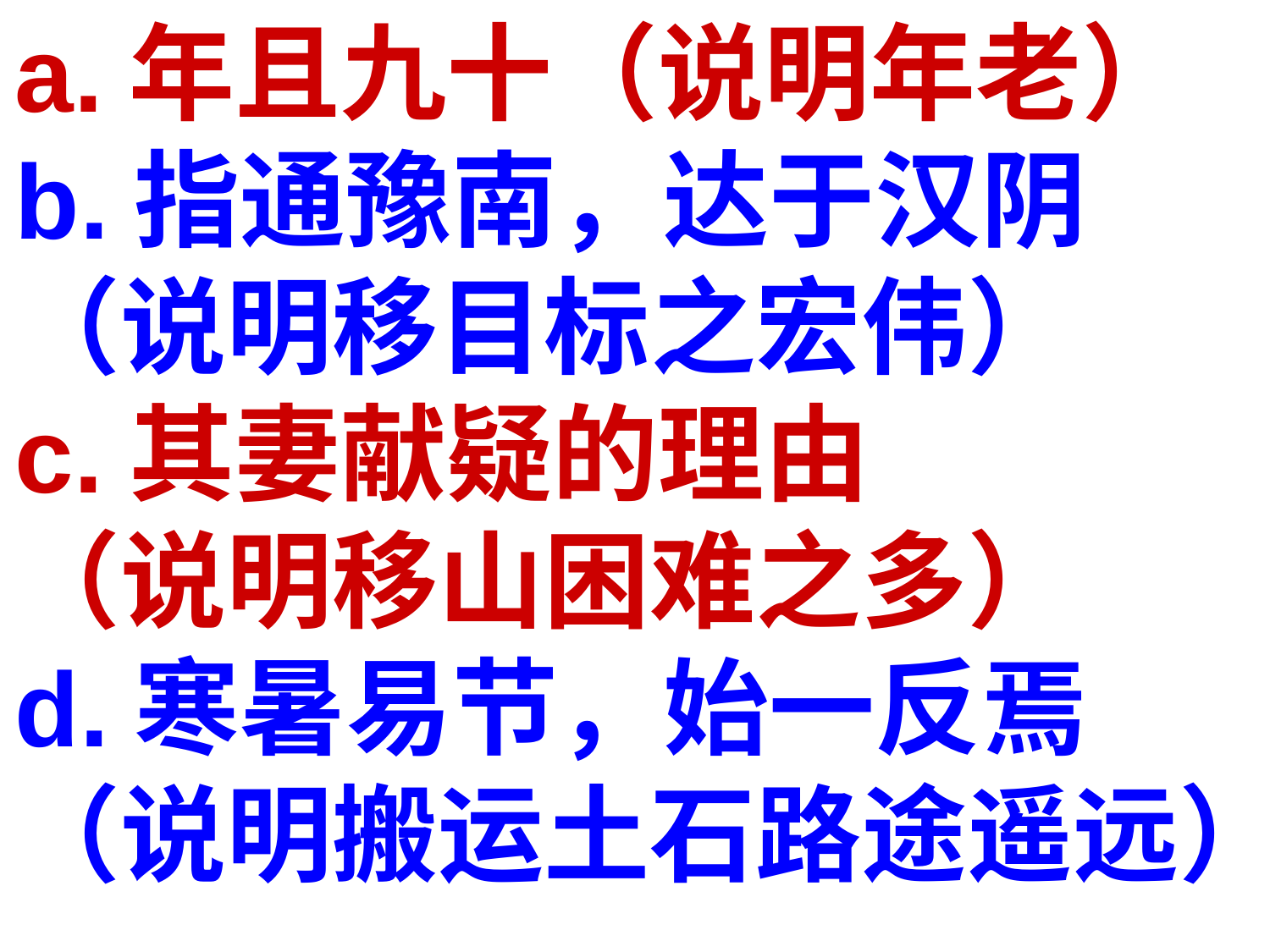

a.年且九十（说明年老）
b.指通豫南，达于汉阴
（说明移目标之宏伟）
c.其妻献疑的理由
（说明移山困难之多）
d.寒暑易节，始一反焉
（说明搬运土石路途遥远）